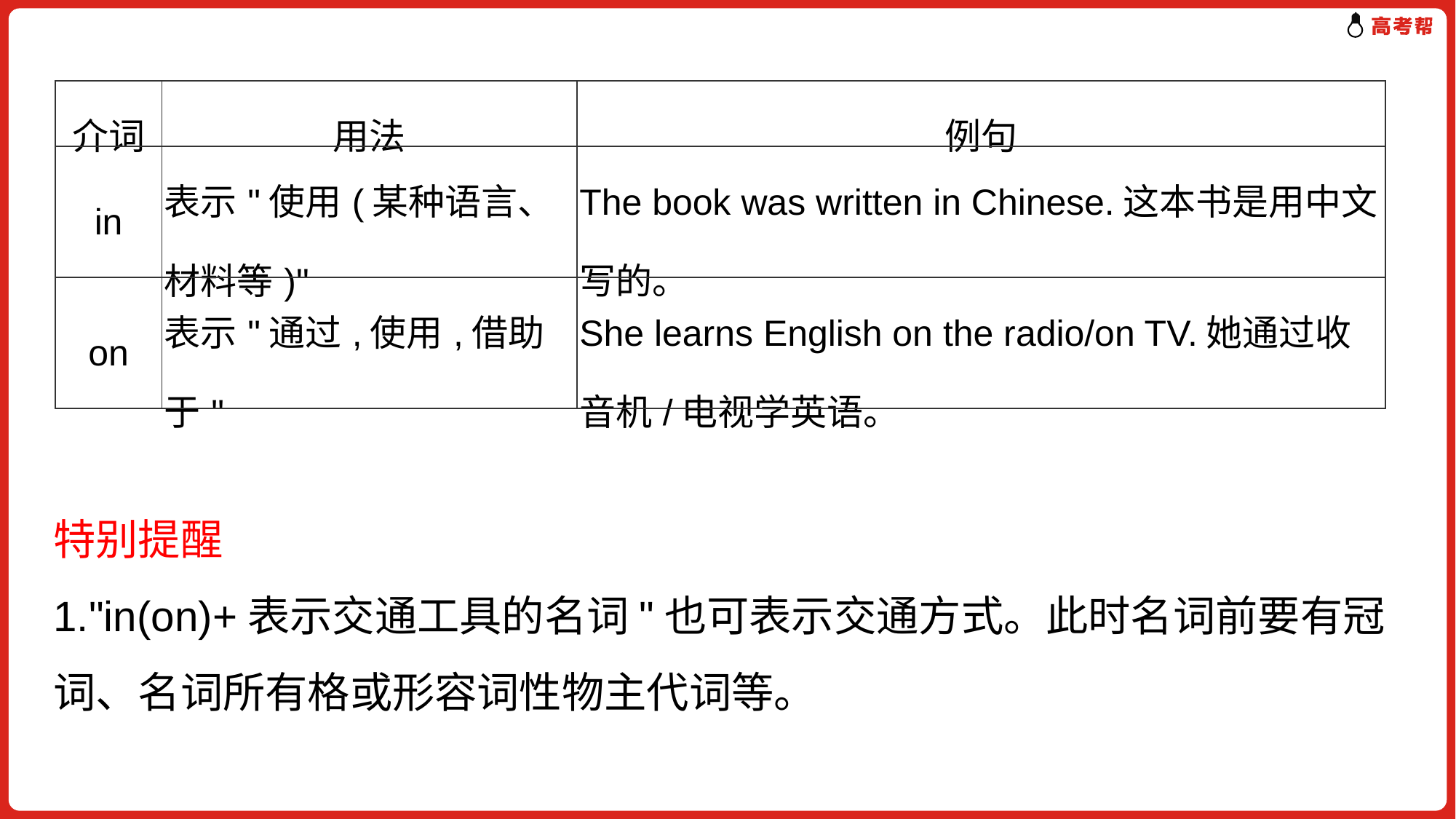

| 介词 | 用法 | 例句 |
| --- | --- | --- |
| in | 表示"使用(某种语言、材料等)" | The book was written in Chinese.这本书是用中文写的。 |
| on | 表示"通过,使用,借助于" | She learns English on the radio/on TV.她通过收音机/电视学英语。 |
特别提醒
1."in(on)+表示交通工具的名词"也可表示交通方式。此时名词前要有冠词、名词所有格或形容词性物主代词等。